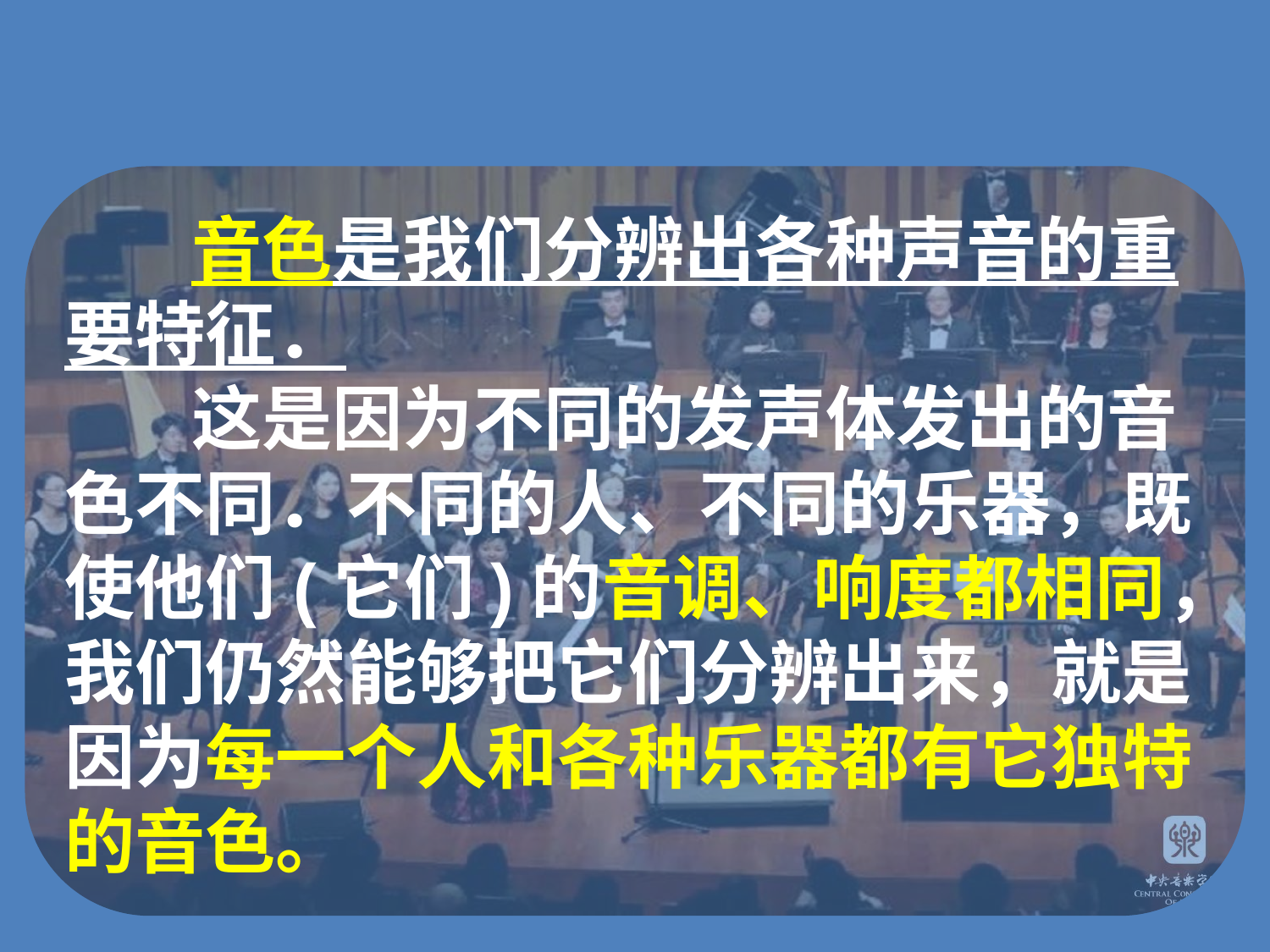

音色是我们分辨出各种声音的重要特征．
	这是因为不同的发声体发出的音色不同．不同的人、不同的乐器，既使他们(它们)的音调、响度都相同，我们仍然能够把它们分辨出来，就是因为每一个人和各种乐器都有它独特的音色。